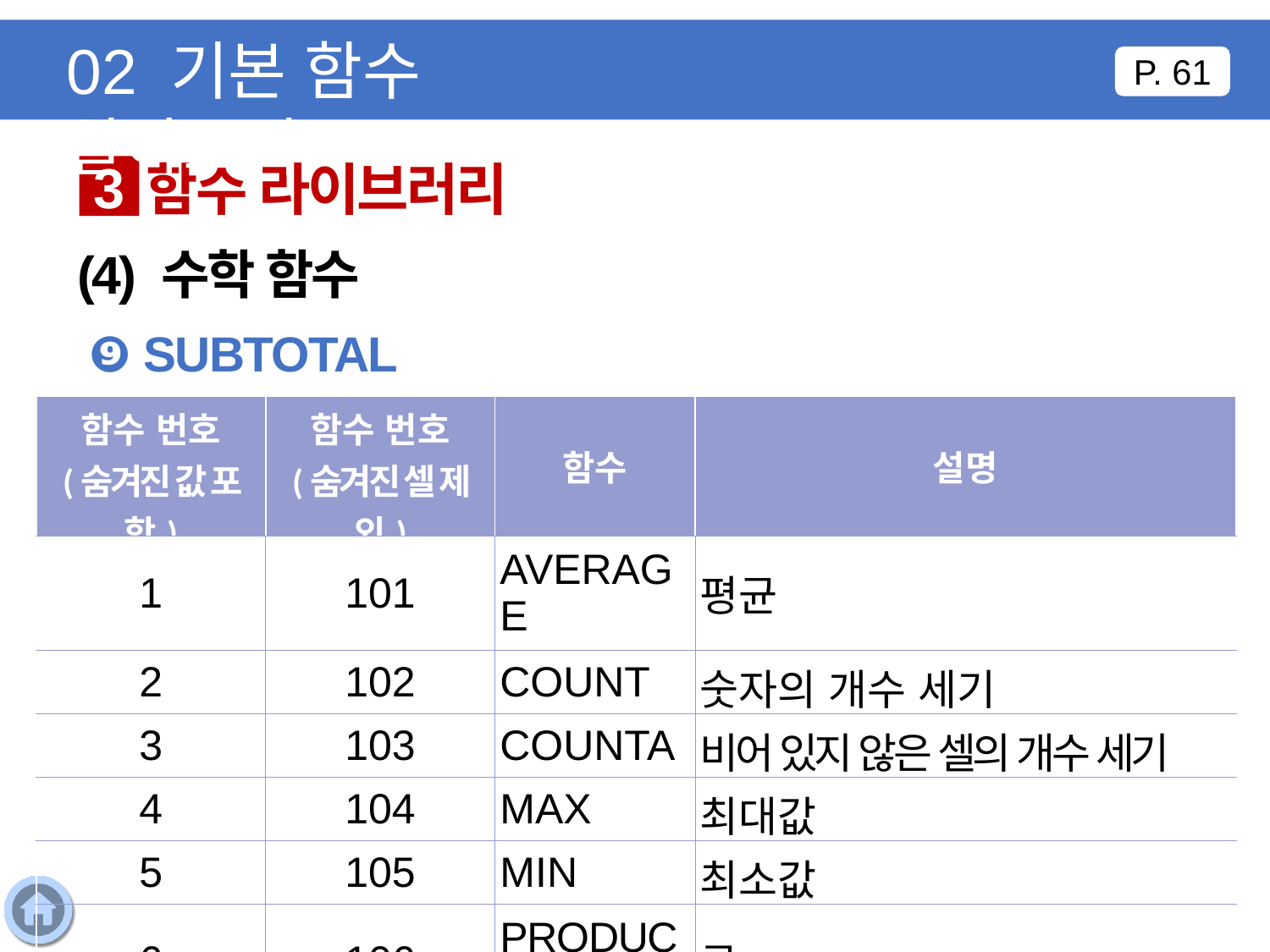

02 기본 함수 알아보기
P. 61
함수 라이브러리
3
(4) 수학 함수
❾ SUBTOTAL
| 함수 번호 (숨겨진 값 포함) | 함수 번호 (숨겨진 셀 제외) | 함수 | 설명 |
| --- | --- | --- | --- |
| 1 | 101 | AVERAGE | 평균 |
| 2 | 102 | COUNT | 숫자의 개수 세기 |
| 3 | 103 | COUNTA | 비어 있지 않은 셀의 개수 세기 |
| 4 | 104 | MAX | 최대값 |
| 5 | 105 | MIN | 최소값 |
| 6 | 106 | PRODUCT | 곱 |